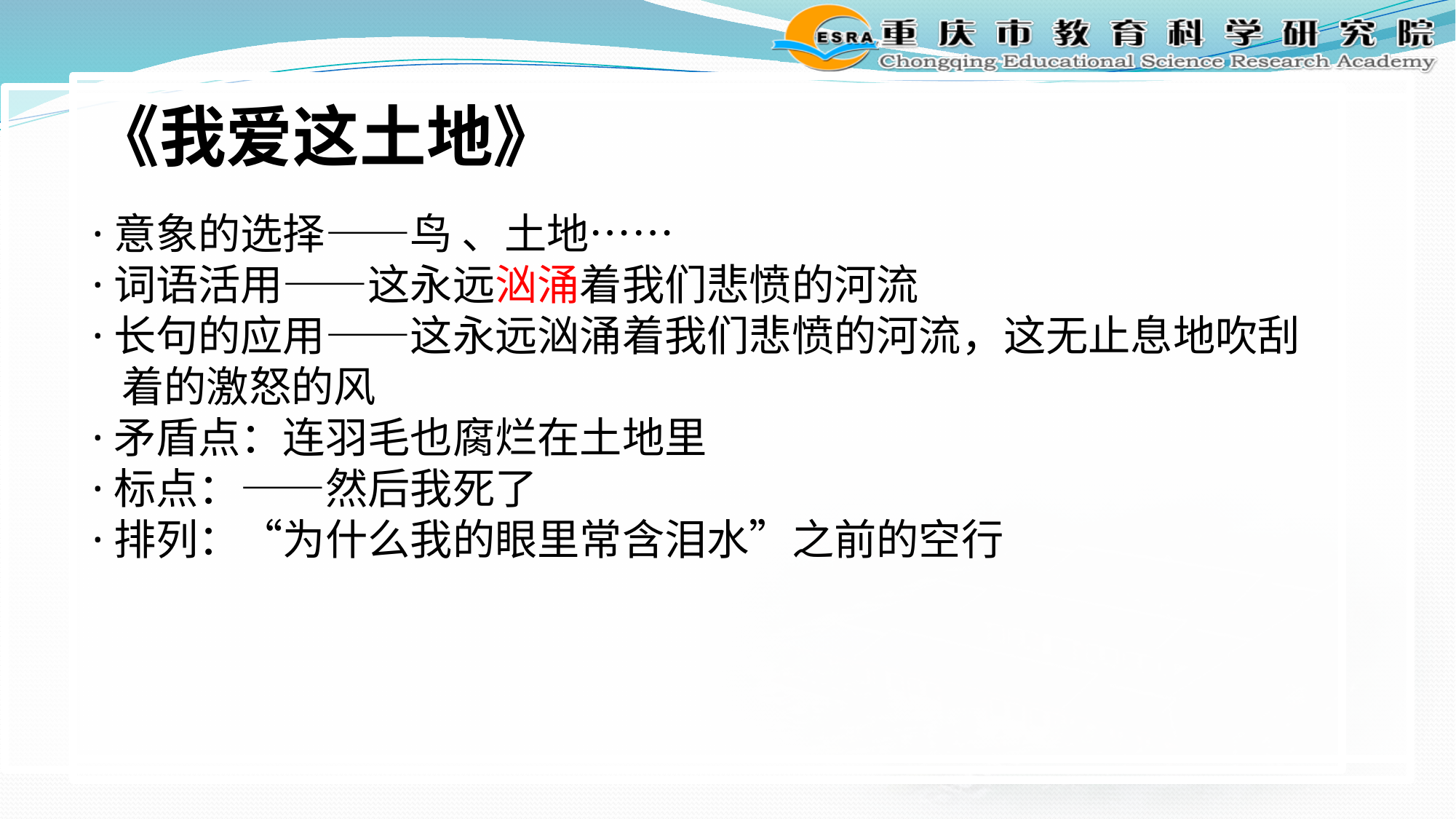

《我爱这土地》

·意象的选择——鸟 、土地……
·词语活用——这永远汹涌着我们悲愤的河流
·长句的应用——这永远汹涌着我们悲愤的河流，这无止息地吹刮
  着的激怒的风
·矛盾点：连羽毛也腐烂在土地里
·标点：——然后我死了
·排列：“为什么我的眼里常含泪水”之前的空行